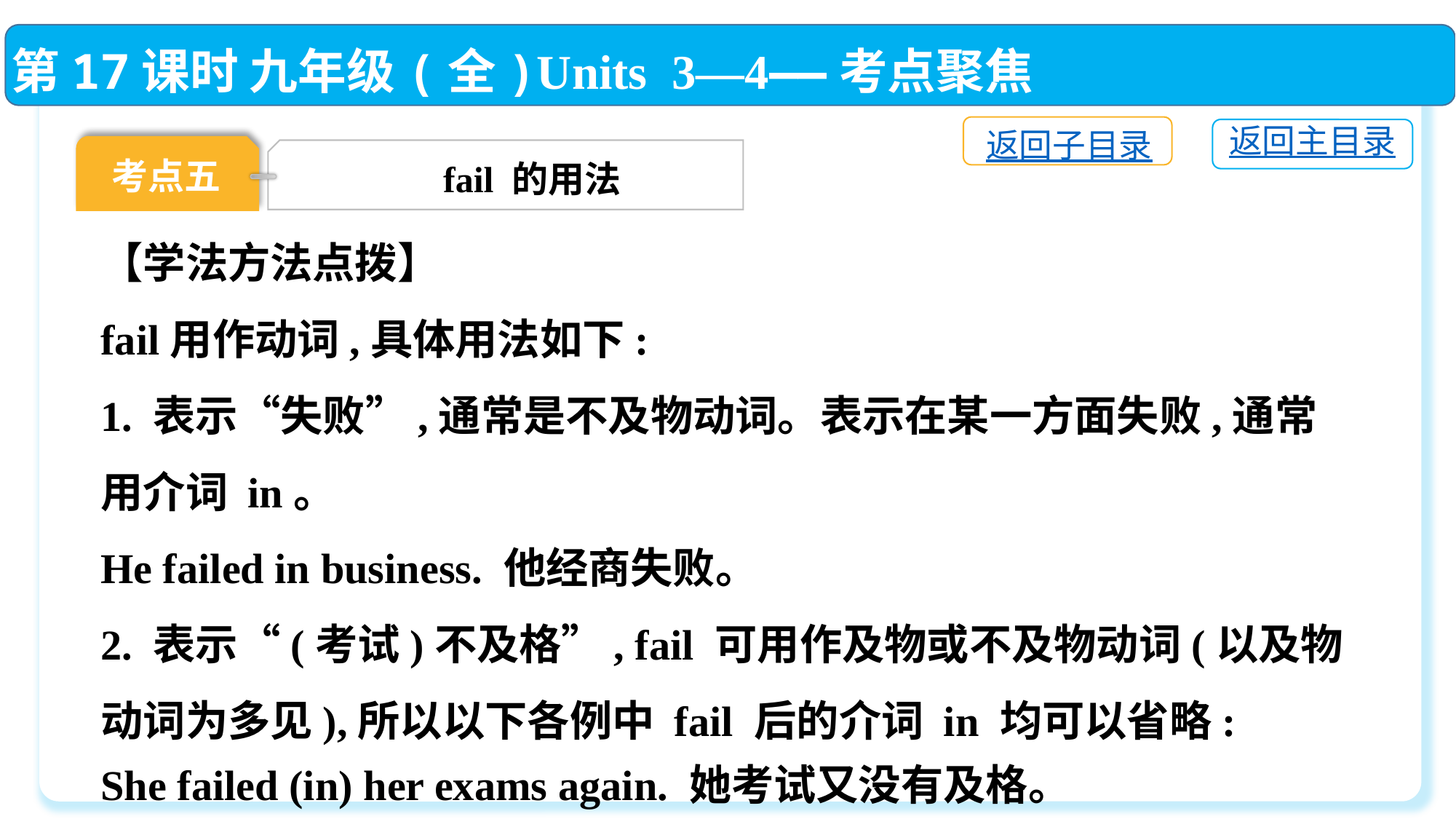

第17课时 九年级(全)Units  3—4——考点聚焦

返回子目录
返回主目录
考点五
fail 的用法

【学法方法点拨】
fail用作动词,具体用法如下:
1. 表示“失败”,通常是不及物动词。表示在某一方面失败,通常用介词 in。
He failed in business. 他经商失败。
2. 表示“(考试)不及格”, fail 可用作及物或不及物动词(以及物动词为多见),所以以下各例中 fail 后的介词 in 均可以省略:
She failed (in) her exams again. 她考试又没有及格。